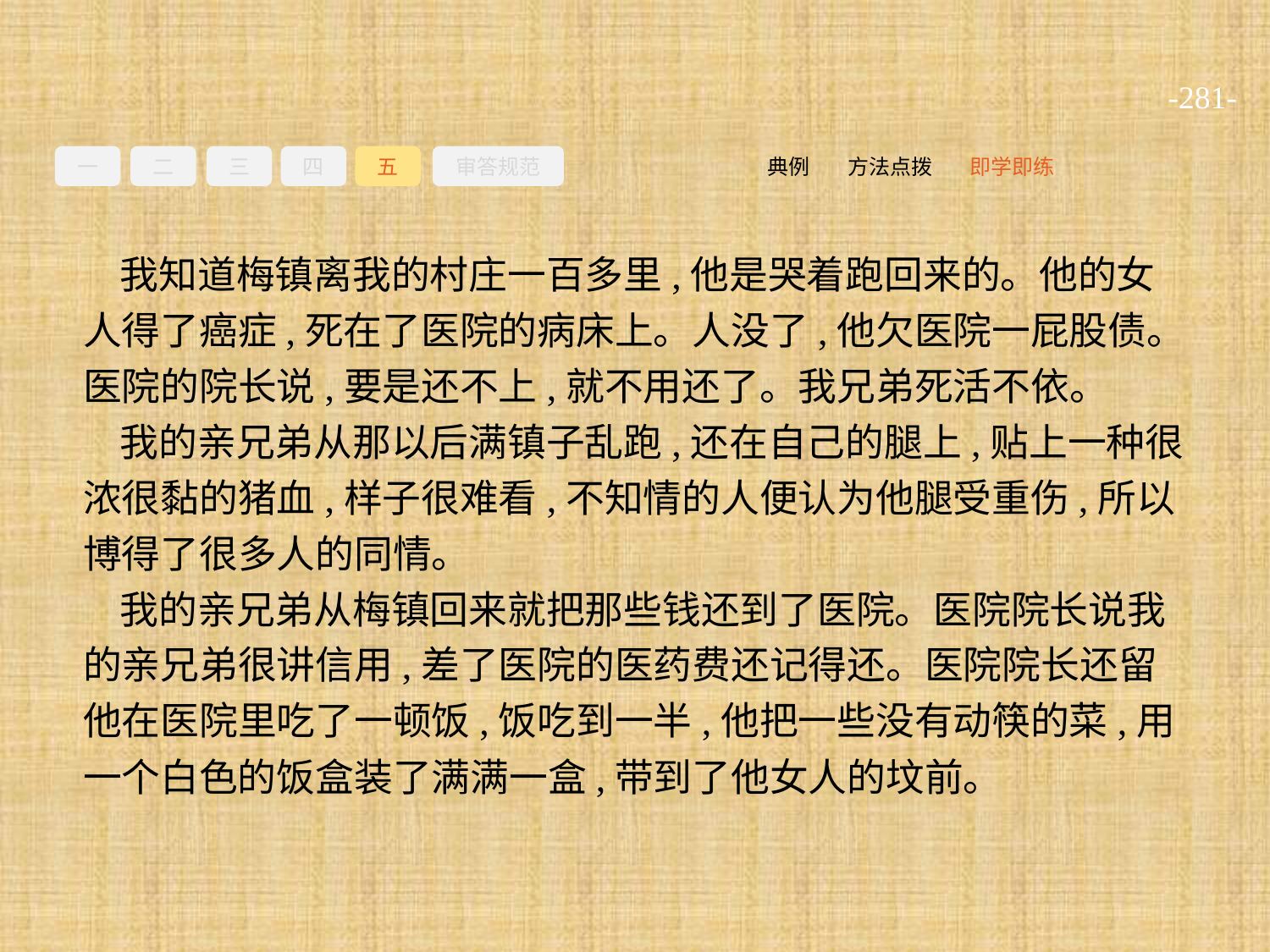

-281-
一
二
三
四
五
审答规范
即学即练
方法点拨
典例
我知道梅镇离我的村庄一百多里,他是哭着跑回来的。他的女人得了癌症,死在了医院的病床上。人没了,他欠医院一屁股债。医院的院长说,要是还不上,就不用还了。我兄弟死活不依。
我的亲兄弟从那以后满镇子乱跑,还在自己的腿上,贴上一种很浓很黏的猪血,样子很难看,不知情的人便认为他腿受重伤,所以博得了很多人的同情。
我的亲兄弟从梅镇回来就把那些钱还到了医院。医院院长说我的亲兄弟很讲信用,差了医院的医药费还记得还。医院院长还留他在医院里吃了一顿饭,饭吃到一半,他把一些没有动筷的菜,用一个白色的饭盒装了满满一盒,带到了他女人的坟前。